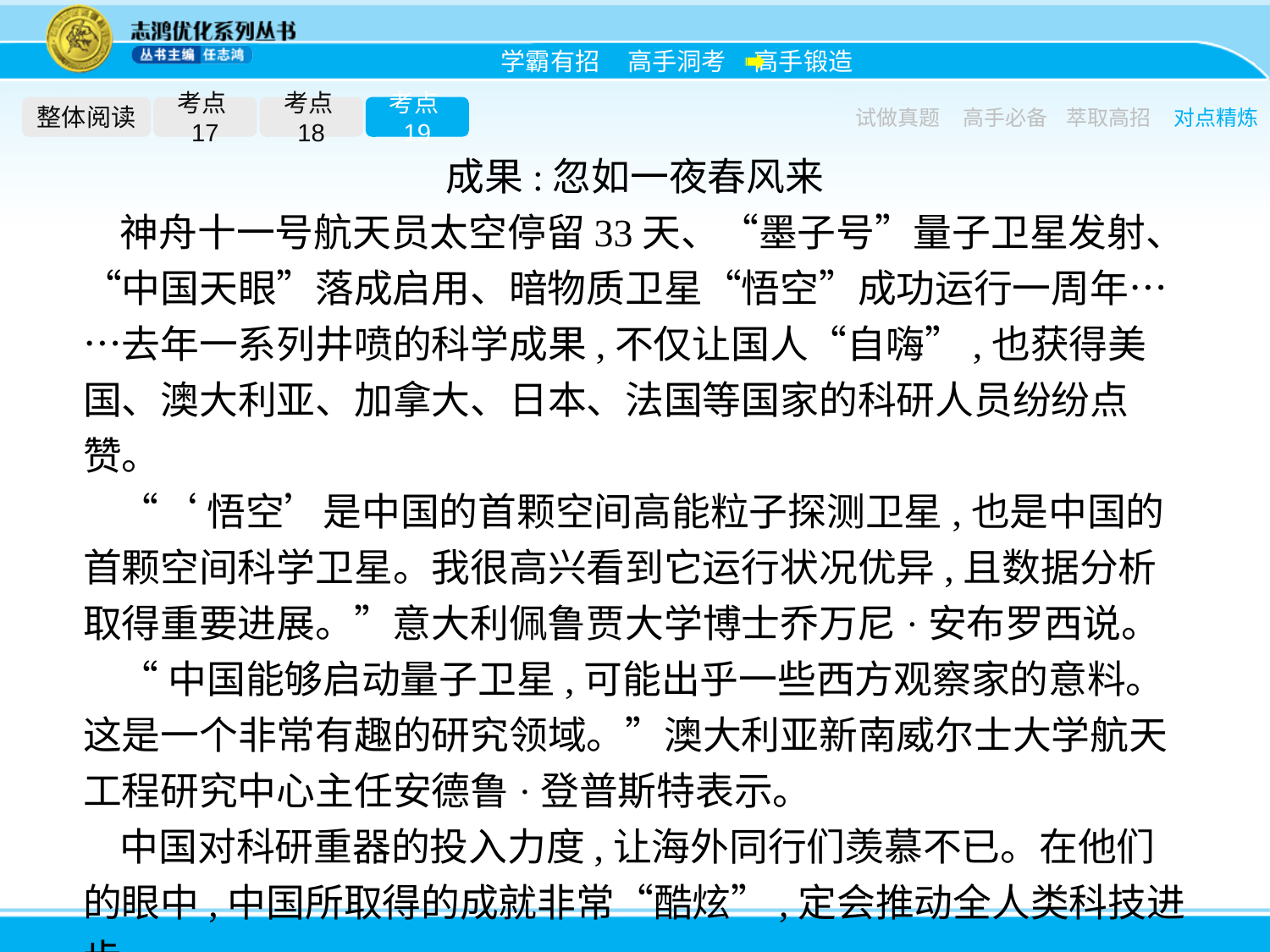

整体阅读
考点17
考点18
考点19
试做真题
高手必备
萃取高招
对点精炼
成果:忽如一夜春风来
神舟十一号航天员太空停留33天、“墨子号”量子卫星发射、“中国天眼”落成启用、暗物质卫星“悟空”成功运行一周年……去年一系列井喷的科学成果,不仅让国人“自嗨”,也获得美国、澳大利亚、加拿大、日本、法国等国家的科研人员纷纷点赞。
“‘悟空’是中国的首颗空间高能粒子探测卫星,也是中国的首颗空间科学卫星。我很高兴看到它运行状况优异,且数据分析取得重要进展。”意大利佩鲁贾大学博士乔万尼·安布罗西说。
“中国能够启动量子卫星,可能出乎一些西方观察家的意料。这是一个非常有趣的研究领域。”澳大利亚新南威尔士大学航天工程研究中心主任安德鲁·登普斯特表示。
中国对科研重器的投入力度,让海外同行们羡慕不已。在他们的眼中,中国所取得的成就非常“酷炫”,定会推动全人类科技进步。